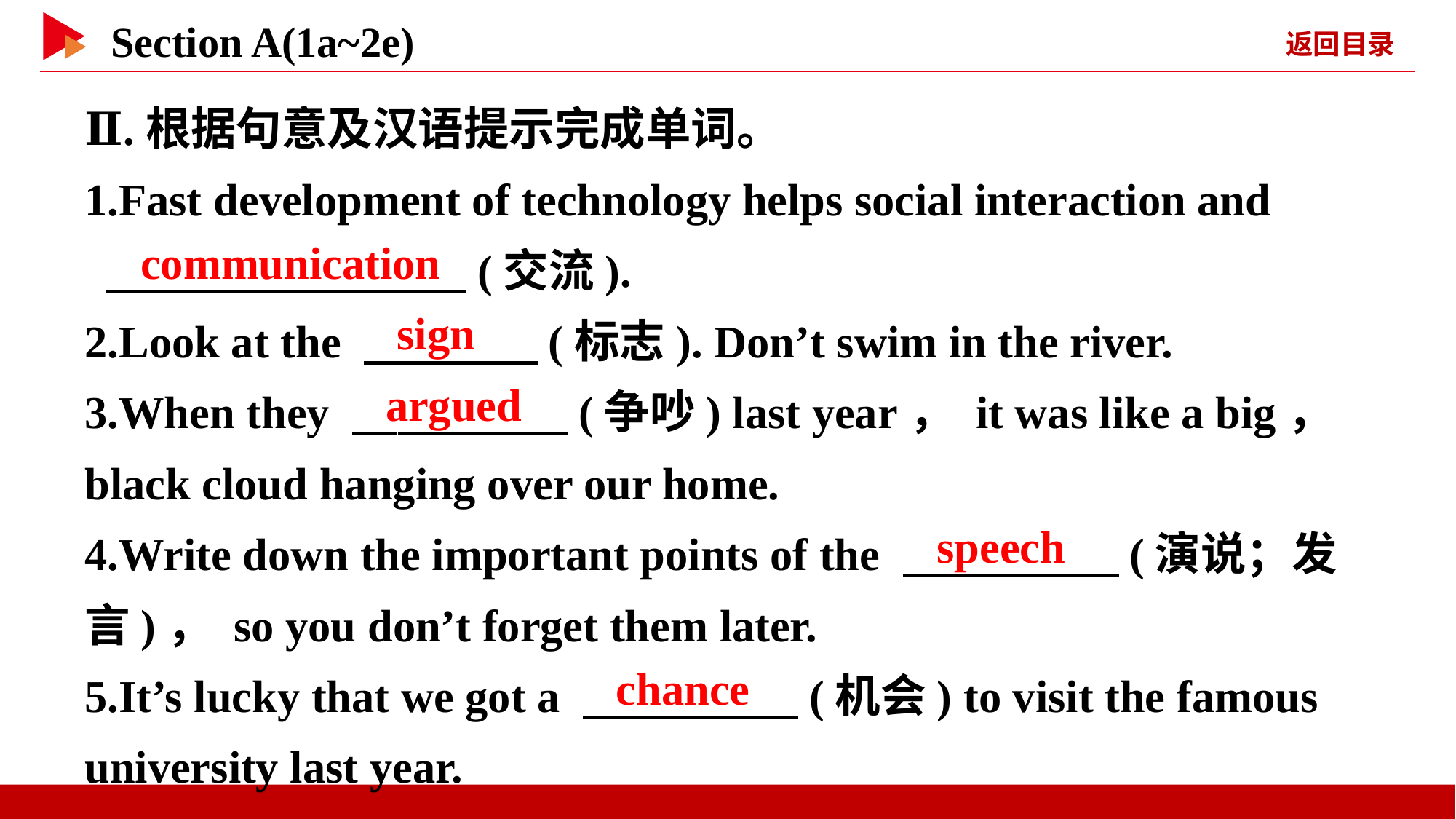

Ⅱ.根据句意及汉语提示完成单词。
1.Fast development of technology helps social interaction and
 　                          　(交流).
2.Look at the 　        　(标志). Don’t swim in the river.
3.When they 　            　(争吵) last year， it was like a big， black cloud hanging over our home.
4.Write down the important points of the 　            　(演说；发言)， so you don’t forget them later.
5.It’s lucky that we got a 　            　(机会) to visit the famous university last year.
communication
sign
argued
speech
chance